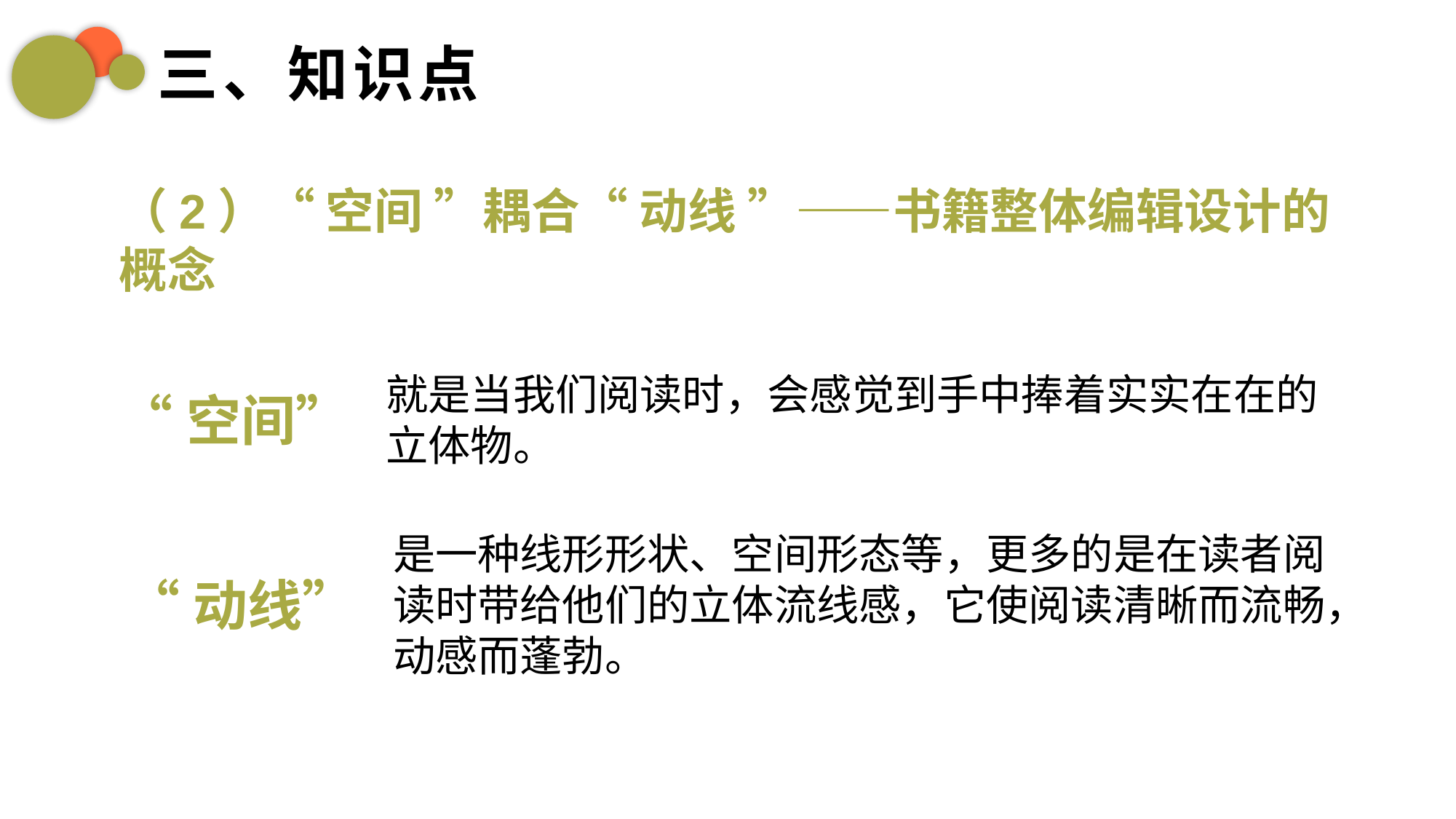

三、知识点
（2）“ 空间 ”耦合“ 动线 ”——书籍整体编辑设计的概念
就是当我们阅读时，会感觉到手中捧着实实在在的立体物。
“空间”
是一种线形形状、空间形态等，更多的是在读者阅读时带给他们的立体流线感，它使阅读清晰而流畅，动感而蓬勃。
“动线”